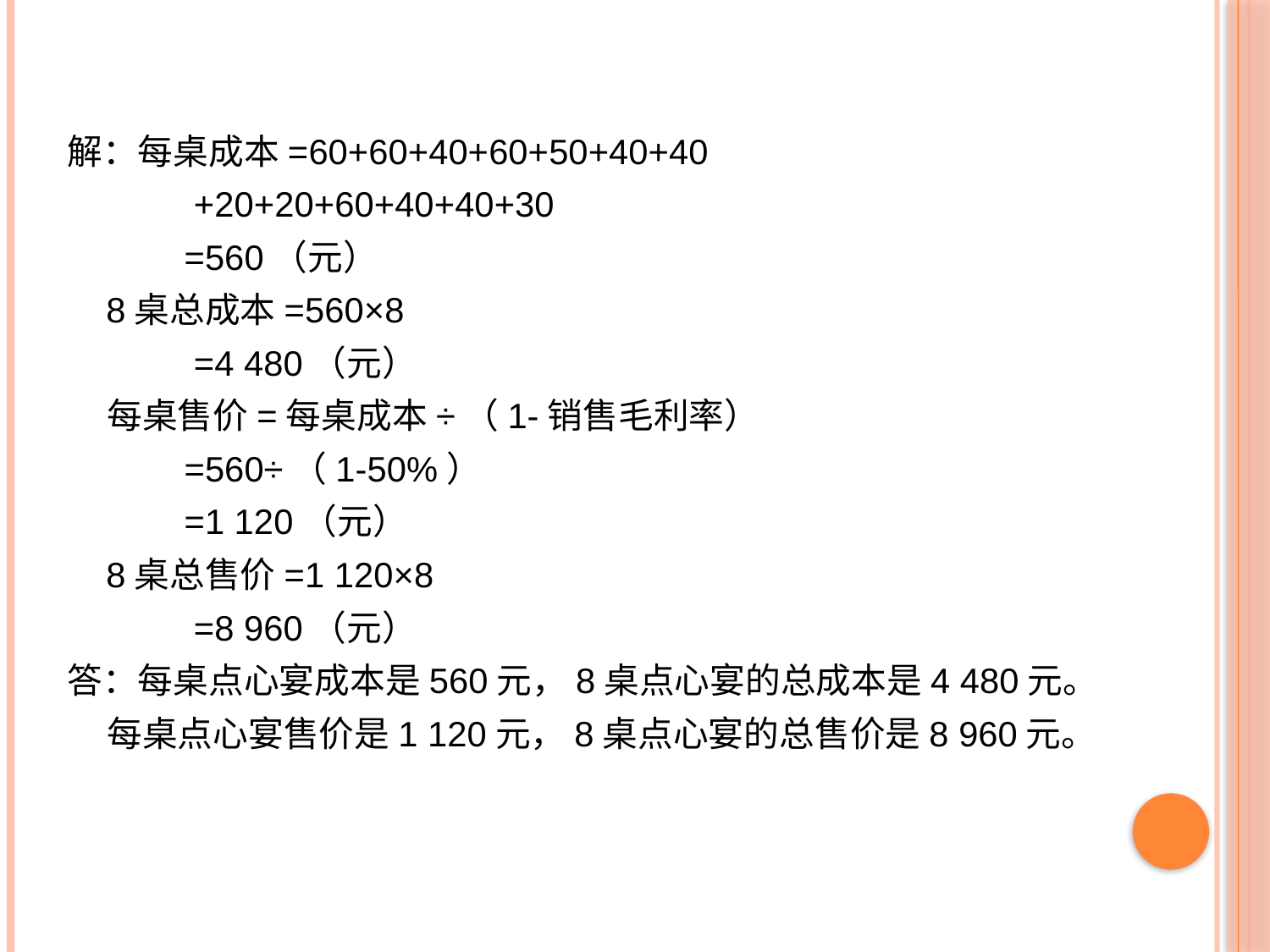

解：每桌成本=60+60+40+60+50+40+40
             +20+20+60+40+40+30
            =560（元）
    8桌总成本=560×8
             =4 480（元）
    每桌售价=每桌成本÷（1-销售毛利率）
            =560÷（1-50%）
            =1 120（元）
    8桌总售价=1 120×8
             =8 960（元）
答：每桌点心宴成本是560元，8桌点心宴的总成本是4 480元。
    每桌点心宴售价是1 120元，8桌点心宴的总售价是8 960元。